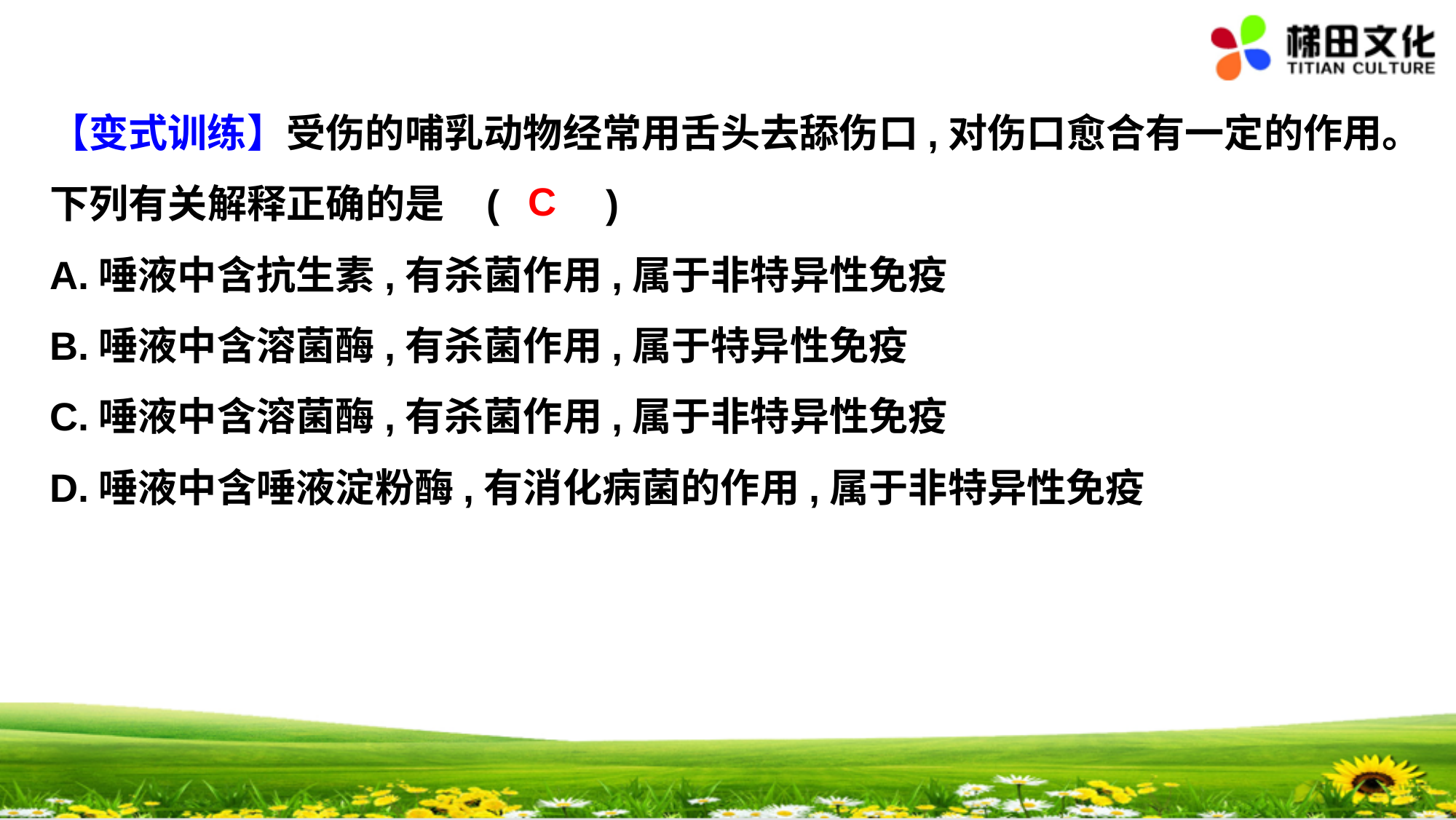

【变式训练】受伤的哺乳动物经常用舌头去舔伤口,对伤口愈合有一定的作用。
下列有关解释正确的是	(　 　)
A.唾液中含抗生素,有杀菌作用,属于非特异性免疫
B.唾液中含溶菌酶,有杀菌作用,属于特异性免疫
C.唾液中含溶菌酶,有杀菌作用,属于非特异性免疫
D.唾液中含唾液淀粉酶,有消化病菌的作用,属于非特异性免疫
C